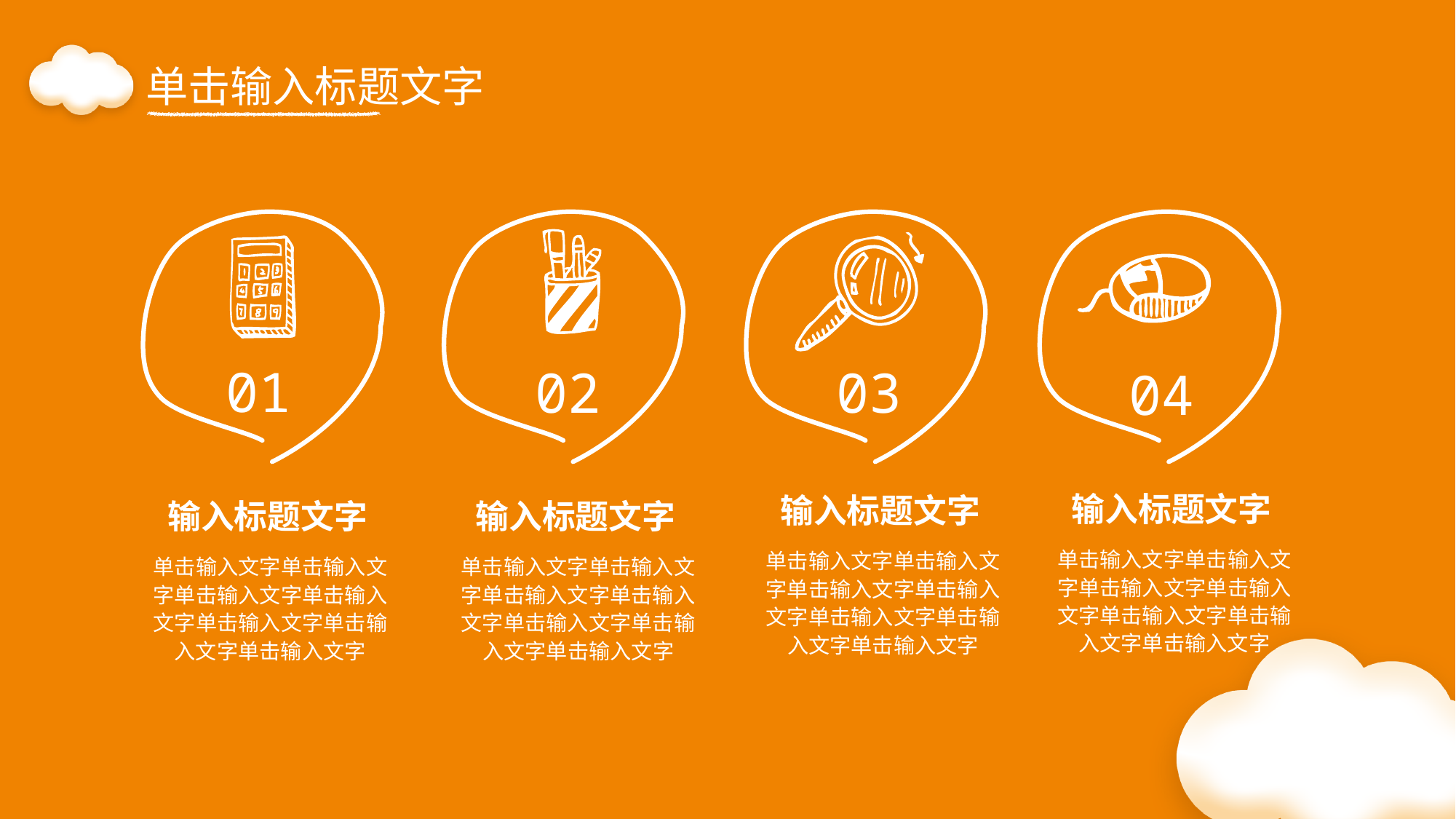

单击输入标题文字

01
输入标题文字
单击输入文字单击输入文字单击输入文字单击输入文字单击输入文字单击输入文字单击输入文字

02
输入标题文字
单击输入文字单击输入文字单击输入文字单击输入文字单击输入文字单击输入文字单击输入文字

03
输入标题文字
单击输入文字单击输入文字单击输入文字单击输入文字单击输入文字单击输入文字单击输入文字

04
输入标题文字
单击输入文字单击输入文字单击输入文字单击输入文字单击输入文字单击输入文字单击输入文字